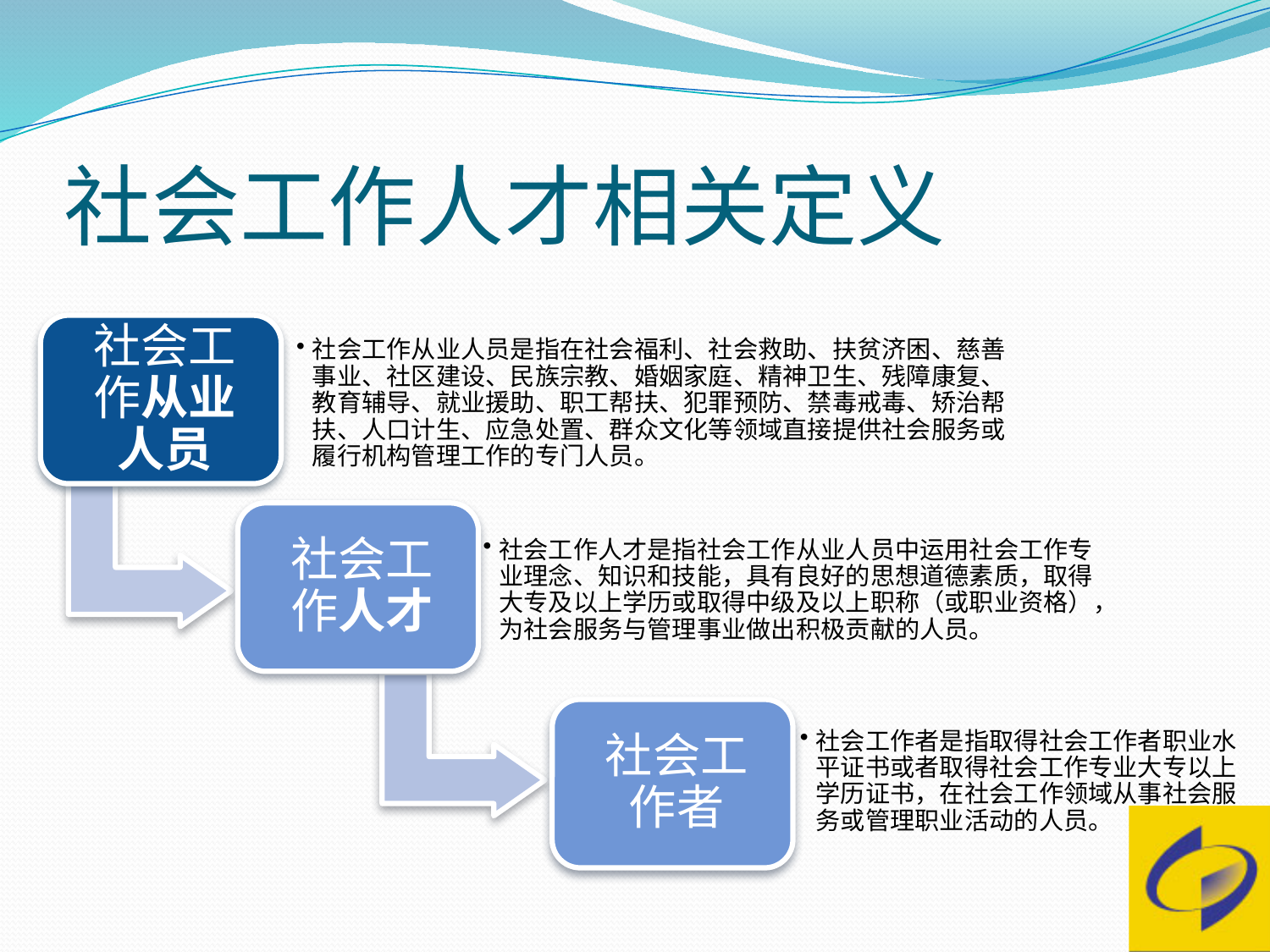

# 社会工作人才相关定义
社会工作从业人员
社会工作从业人员是指在社会福利、社会救助、扶贫济困、慈善事业、社区建设、民族宗教、婚姻家庭、精神卫生、残障康复、教育辅导、就业援助、职工帮扶、犯罪预防、禁毒戒毒、矫治帮扶、人口计生、应急处置、群众文化等领域直接提供社会服务或履行机构管理工作的专门人员。
社会工作人才
社会工作人才是指社会工作从业人员中运用社会工作专业理念、知识和技能，具有良好的思想道德素质，取得大专及以上学历或取得中级及以上职称（或职业资格），为社会服务与管理事业做出积极贡献的人员。
社会工作者
社会工作者是指取得社会工作者职业水平证书或者取得社会工作专业大专以上学历证书，在社会工作领域从事社会服务或管理职业活动的人员。